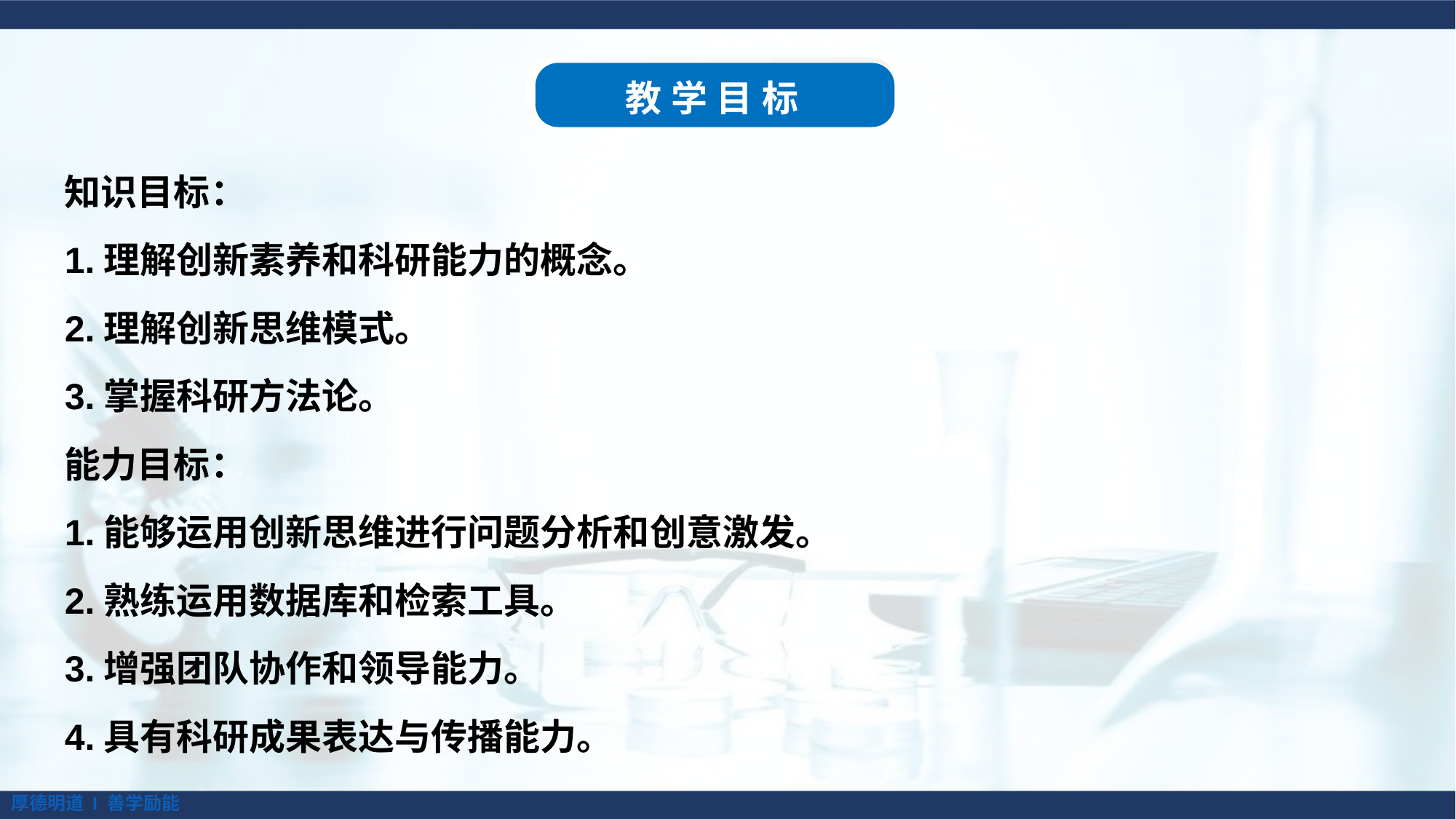

教学目标
知识目标：
1.理解创新素养和科研能力的概念。
2.理解创新思维模式。
3.掌握科研方法论。
能力目标：
1.能够运用创新思维进行问题分析和创意激发。
2.熟练运用数据库和检索工具。
3.增强团队协作和领导能力。
4.具有科研成果表达与传播能力。

厚德明道 I 善学励能